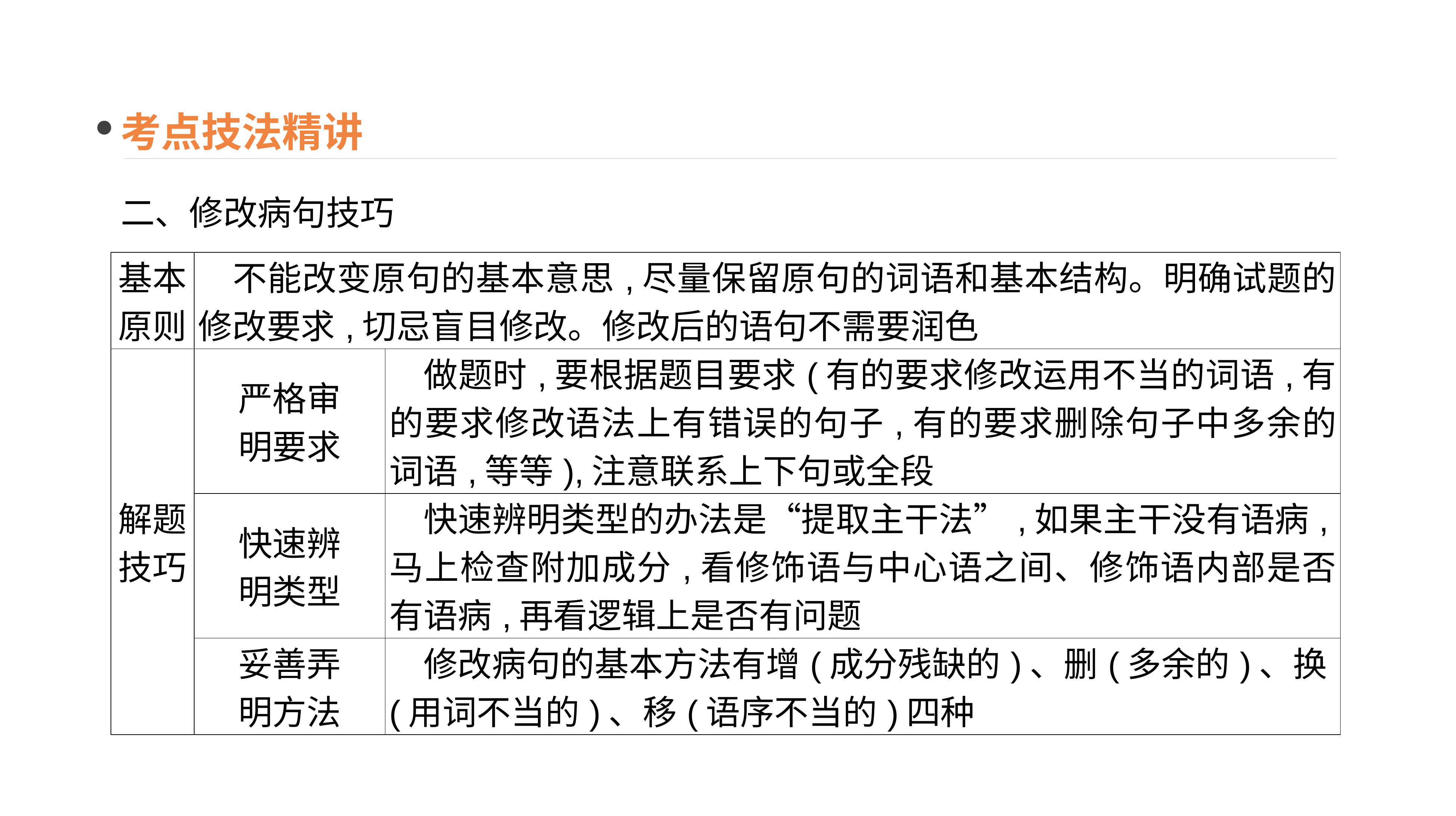

考点技法精讲

二、修改病句技巧

| 基本 原则 | 不能改变原句的基本意思,尽量保留原句的词语和基本结构。明确试题的修改要求,切忌盲目修改。修改后的语句不需要润色 |  |
| --- | --- | --- |
| 解题 技巧 | 严格审 明要求 | 做题时,要根据题目要求(有的要求修改运用不当的词语,有的要求修改语法上有错误的句子,有的要求删除句子中多余的词语,等等),注意联系上下句或全段 |
|  | 快速辨 明类型 | 快速辨明类型的办法是“提取主干法”,如果主干没有语病,马上检查附加成分,看修饰语与中心语之间、修饰语内部是否有语病,再看逻辑上是否有问题 |
|  | 妥善弄 明方法 | 修改病句的基本方法有增(成分残缺的)、删(多余的)、换(用词不当的)、移(语序不当的)四种 |